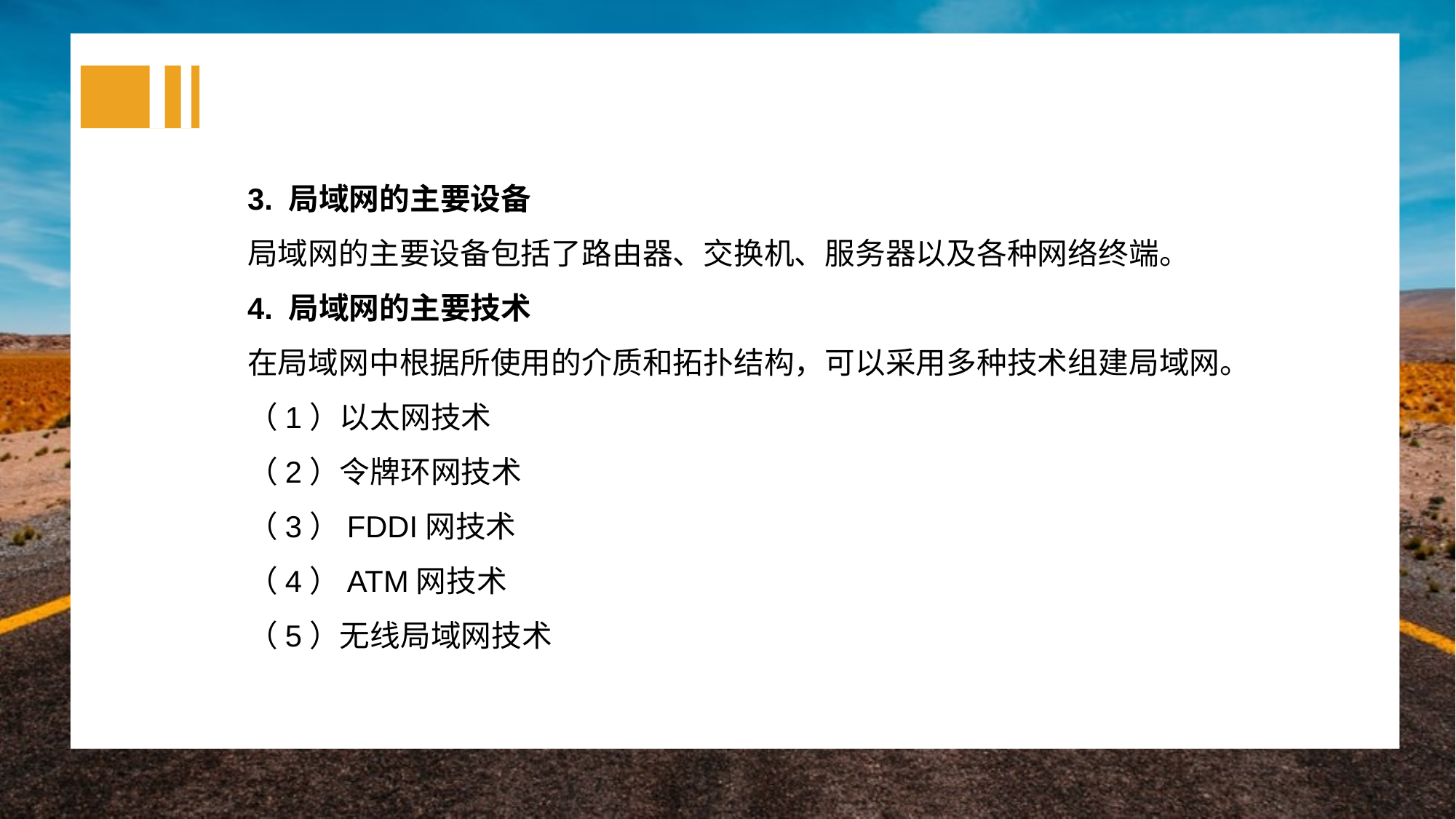

3. 局域网的主要设备
局域网的主要设备包括了路由器、交换机、服务器以及各种网络终端。
4. 局域网的主要技术
在局域网中根据所使用的介质和拓扑结构，可以采用多种技术组建局域网。
（1）以太网技术
（2）令牌环网技术
（3）FDDI网技术
（4）ATM网技术
（5）无线局域网技术